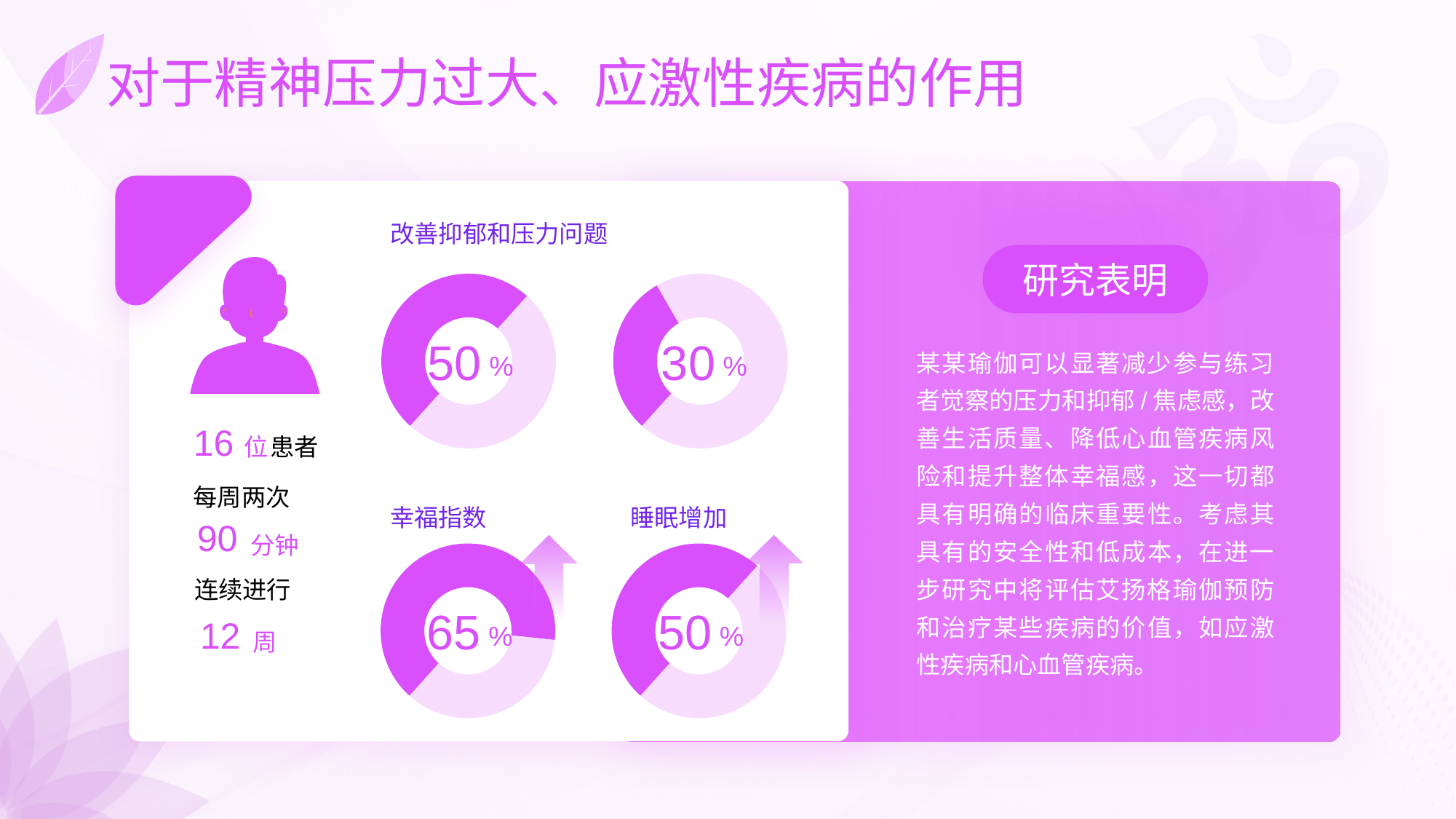

# 对于精神压力过大、应激性疾病的作用

改善抑郁和压力问题

研究表明

### Chart

| Category | 销售额 |
|---|---|
| 第一季度 | 0.3 |
30
%

### Chart

| Category | 销售额 |
|---|---|
| 第一季度 | 0.5 |
50
%
某某瑜伽可以显著减少参与练习者觉察的压力和抑郁/焦虑感，改善生活质量、降低心血管疾病风险和提升整体幸福感，这一切都具有明确的临床重要性。考虑其具有的安全性和低成本，在进一步研究中将评估艾扬格瑜伽预防和治疗某些疾病的价值，如应激性疾病和心血管疾病。
16
位
患者
每周两次
幸福指数
睡眠增加
90
分钟

### Chart

| Category | 销售额 |
|---|---|
| 第一季度 | 0.65 |
65
%

### Chart

| Category | 销售额 |
|---|---|
| 第一季度 | 0.5 |
50
%

连续进行
12
周